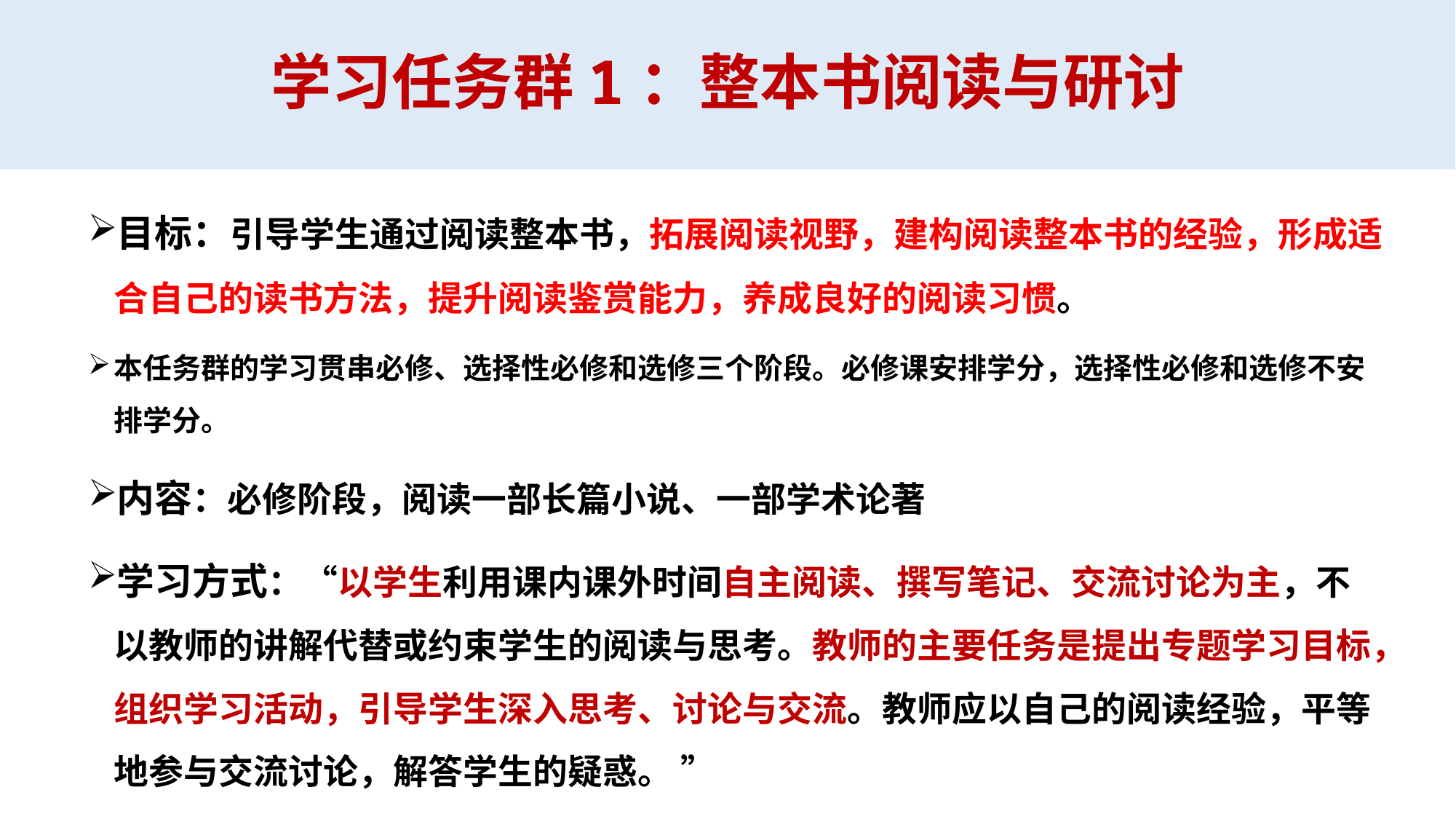

# 学习任务群1：整本书阅读与研讨
目标：引导学生通过阅读整本书，拓展阅读视野，建构阅读整本书的经验，形成适合自己的读书方法，提升阅读鉴赏能力，养成良好的阅读习惯。
本任务群的学习贯串必修、选择性必修和选修三个阶段。必修课安排学分，选择性必修和选修不安排学分。
内容：必修阶段，阅读一部长篇小说、一部学术论著
学习方式：“以学生利用课内课外时间自主阅读、撰写笔记、交流讨论为主，不以教师的讲解代替或约束学生的阅读与思考。教师的主要任务是提出专题学习目标，组织学习活动，引导学生深入思考、讨论与交流。教师应以自己的阅读经验，平等地参与交流讨论，解答学生的疑惑。 ”